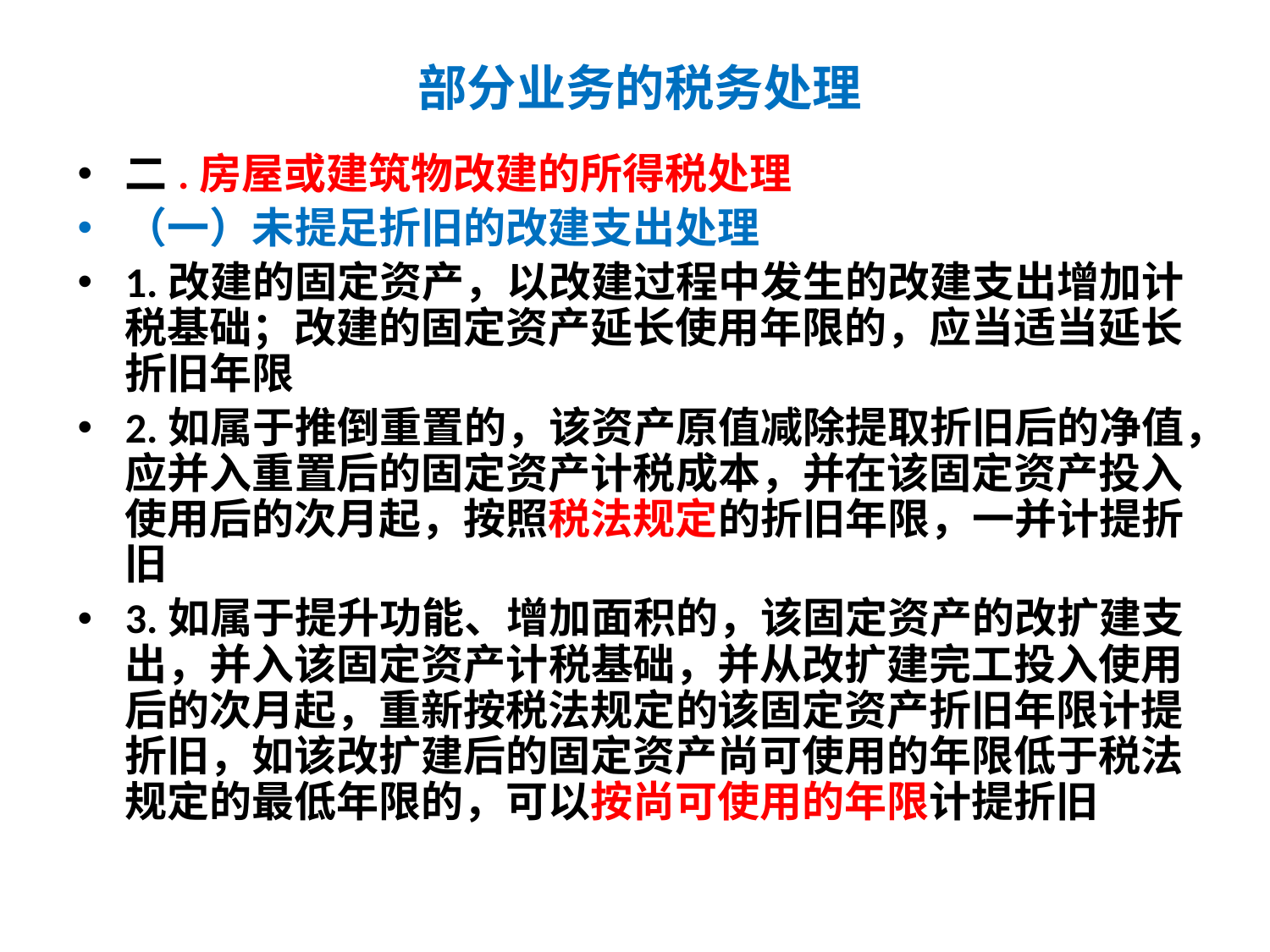

# 部分业务的税务处理
二.房屋或建筑物改建的所得税处理
（一）未提足折旧的改建支出处理
1.改建的固定资产，以改建过程中发生的改建支出增加计税基础；改建的固定资产延长使用年限的，应当适当延长折旧年限
2.如属于推倒重置的，该资产原值减除提取折旧后的净值，应并入重置后的固定资产计税成本，并在该固定资产投入使用后的次月起，按照税法规定的折旧年限，一并计提折旧
3.如属于提升功能、增加面积的，该固定资产的改扩建支出，并入该固定资产计税基础，并从改扩建完工投入使用后的次月起，重新按税法规定的该固定资产折旧年限计提折旧，如该改扩建后的固定资产尚可使用的年限低于税法规定的最低年限的，可以按尚可使用的年限计提折旧